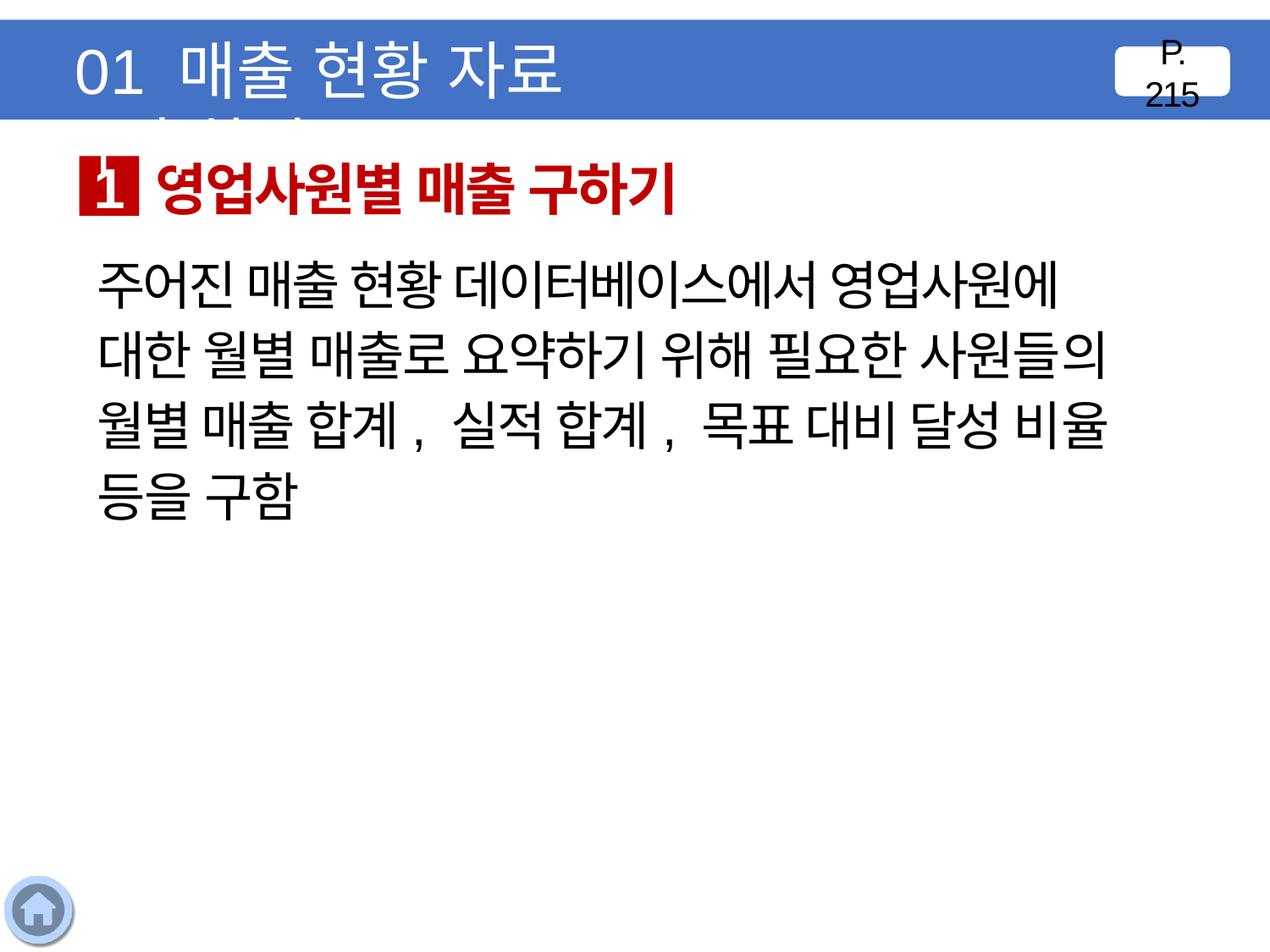

01 매출 현황 자료 구축하기
P. 215
영업사원별 매출 구하기
1
주어진 매출 현황 데이터베이스에서 영업사원에 대한 월별 매출로 요약하기 위해 필요한 사원들의 월별 매출 합계, 실적 합계, 목표 대비 달성 비율 등을 구함